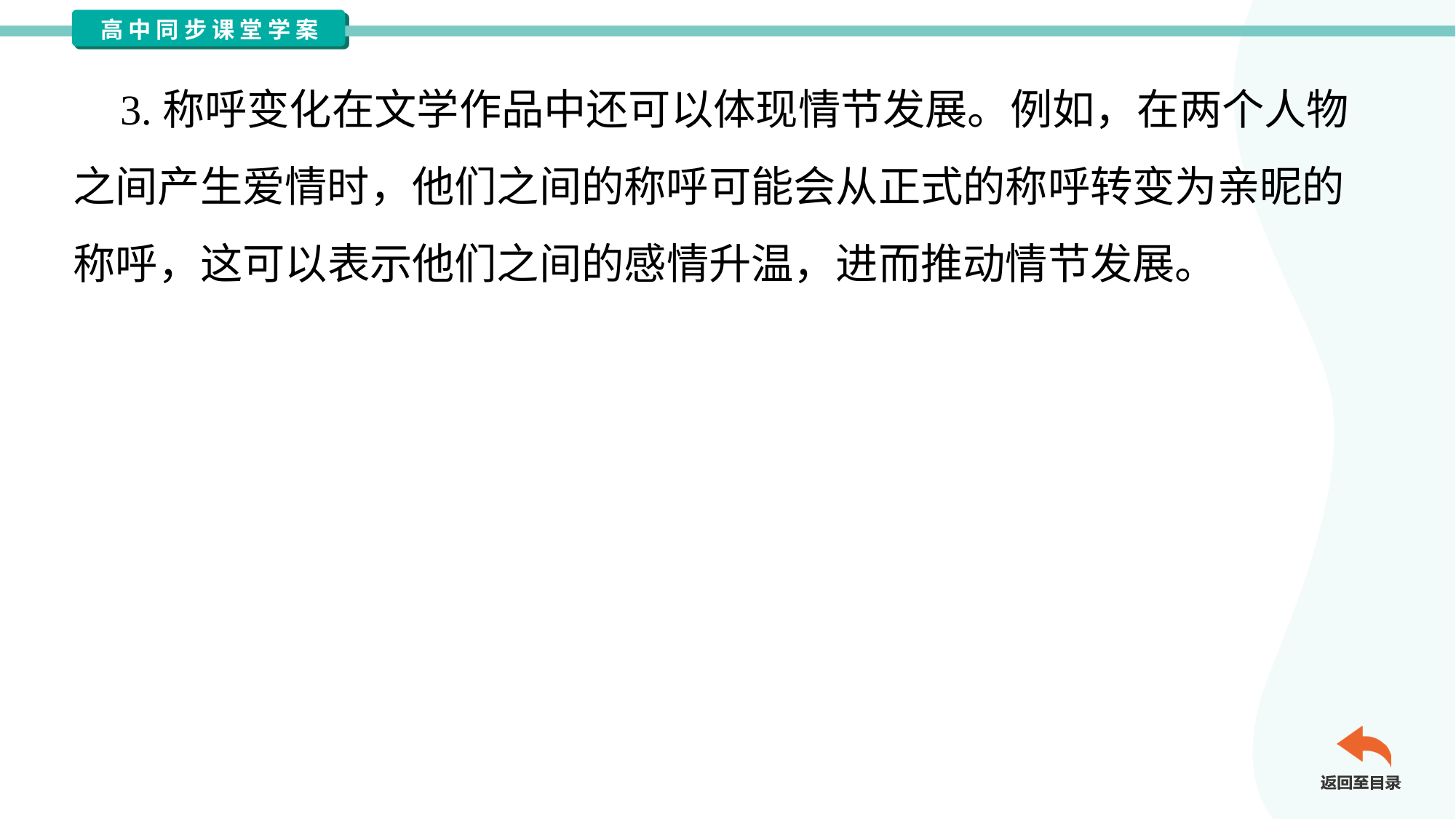

3.称呼变化在文学作品中还可以体现情节发展。例如，在两个人物
之间产生爱情时，他们之间的称呼可能会从正式的称呼转变为亲昵的
称呼，这可以表示他们之间的感情升温，进而推动情节发展。